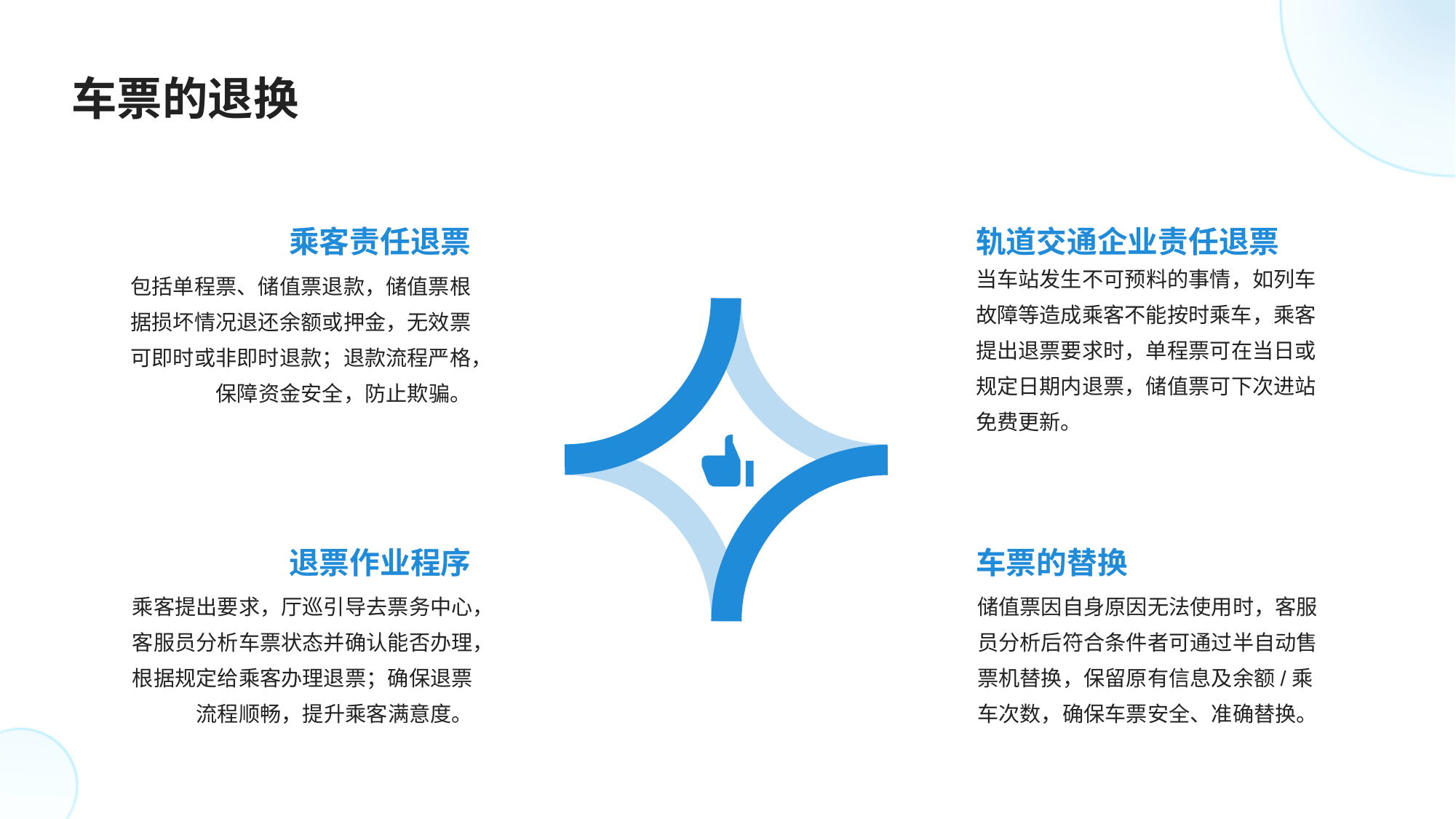

车票的退换

乘客责任退票
轨道交通企业责任退票
当车站发生不可预料的事情，如列车故障等造成乘客不能按时乘车，乘客提出退票要求时，单程票可在当日或规定日期内退票，储值票可下次进站免费更新。
包括单程票、储值票退款，储值票根据损坏情况退还余额或押金，无效票可即时或非即时退款；退款流程严格，保障资金安全，防止欺骗。

退票作业程序
车票的替换
乘客提出要求，厅巡引导去票务中心，客服员分析车票状态并确认能否办理，根据规定给乘客办理退票；确保退票流程顺畅，提升乘客满意度。
储值票因自身原因无法使用时，客服员分析后符合条件者可通过半自动售票机替换，保留原有信息及余额/乘车次数，确保车票安全、准确替换。